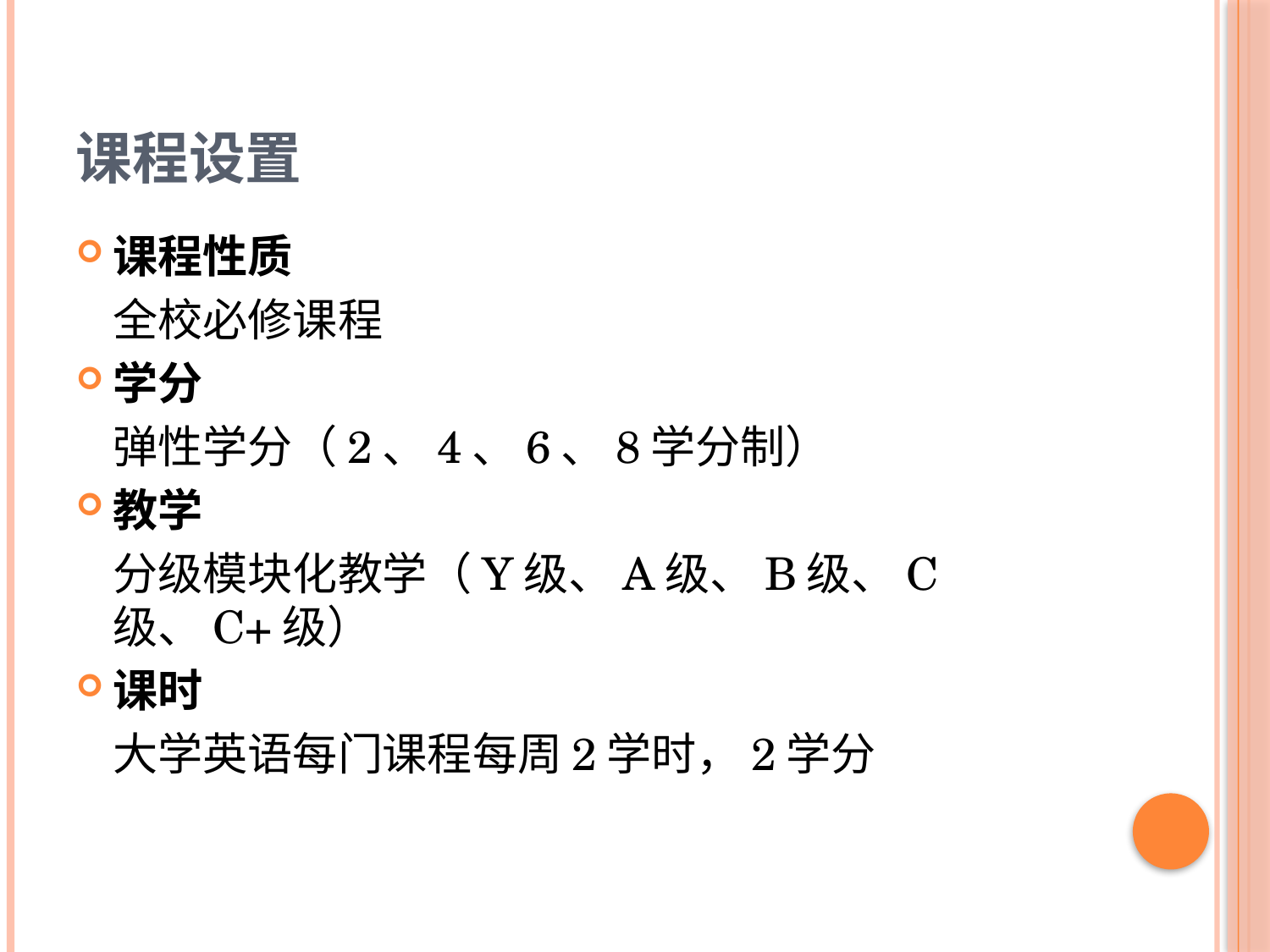

# 课程设置
课程性质
	全校必修课程
学分
	弹性学分（2、4、6、8学分制）
教学
	分级模块化教学（Y级、A级、B级、C级、C+级）
课时
	大学英语每门课程每周2学时，2学分